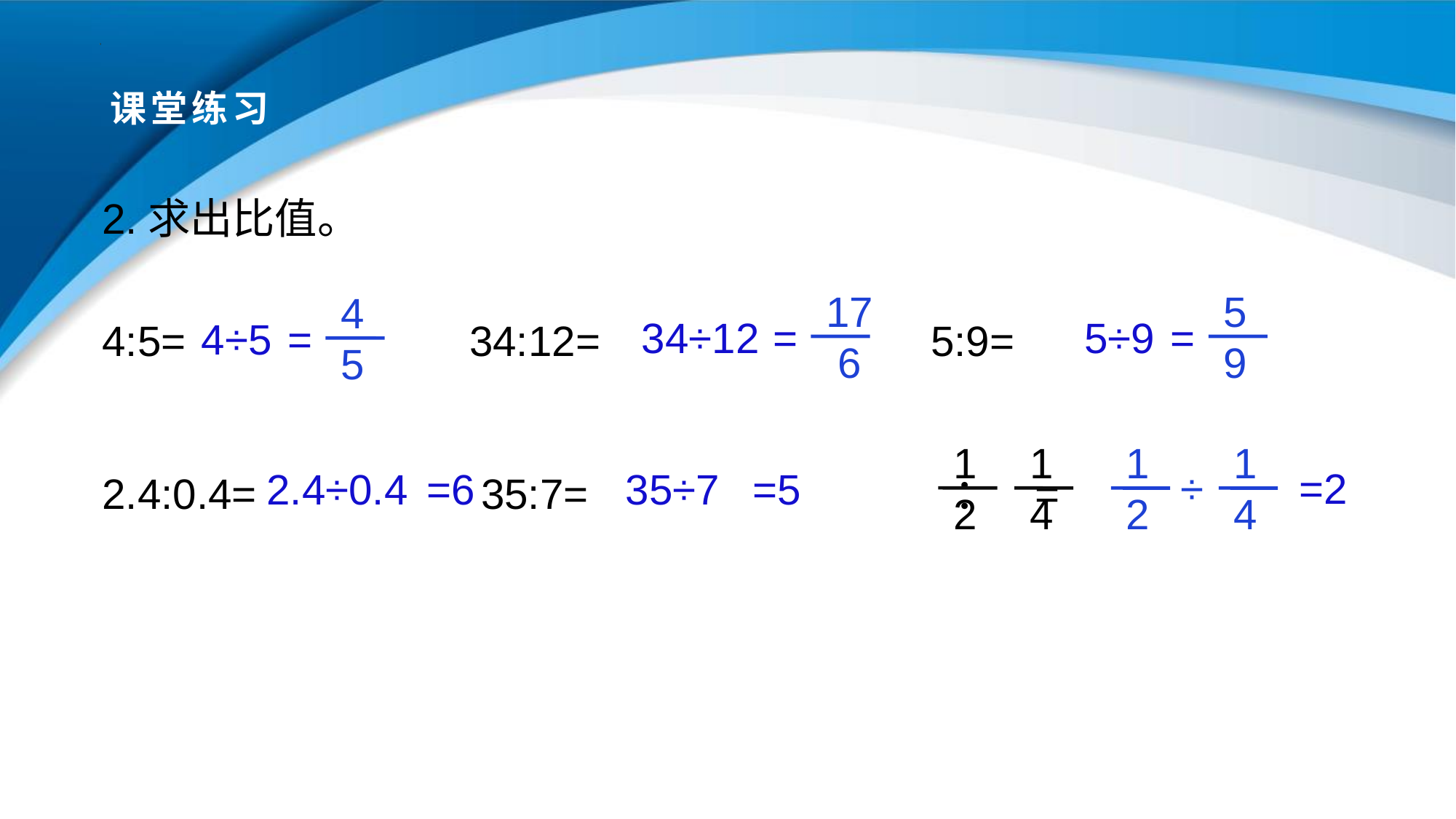

# 课堂练习
2.求出比值。
17
 6
=

5
9
=

4
5
=

4:5=                        34:12=                            5:9=

2.4:0.4=                   35:7=                              ：   =
34÷12
5÷9
4÷5
1
2

1
4

1
2

1
4

÷
=2
2.4÷0.4
=6
35÷7
=5